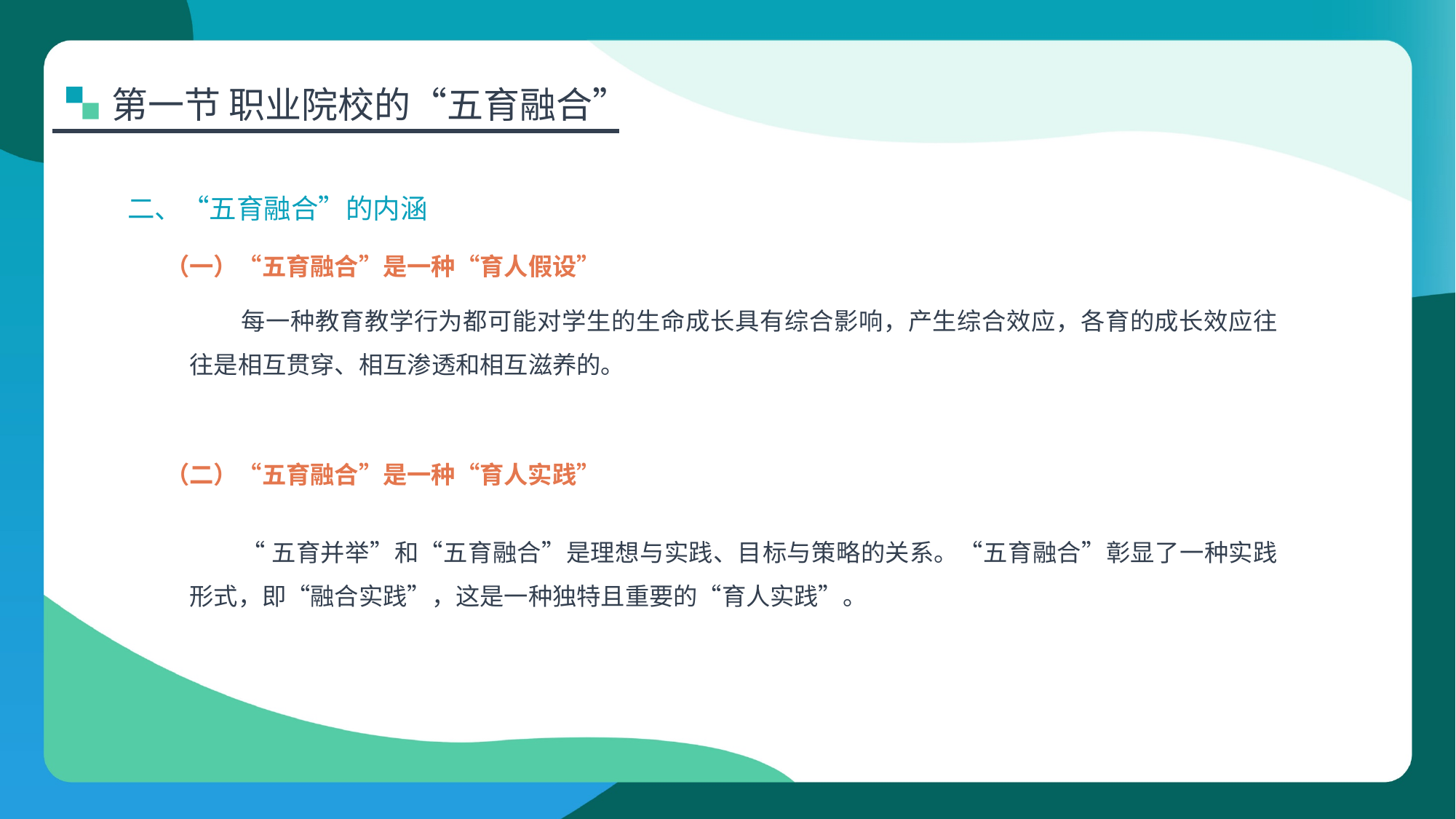

第一节 职业院校的“五育融合”

二、“五育融合”的内涵
（一）“五育融合”是一种“育人假设”
每一种教育教学行为都可能对学生的生命成长具有综合影响，产生综合效应，各育的成长效应往往是相互贯穿、相互渗透和相互滋养的。
（二）“五育融合”是一种“育人实践”
“五育并举”和“五育融合”是理想与实践、目标与策略的关系。“五育融合”彰显了一种实践形式，即“融合实践”，这是一种独特且重要的“育人实践”。